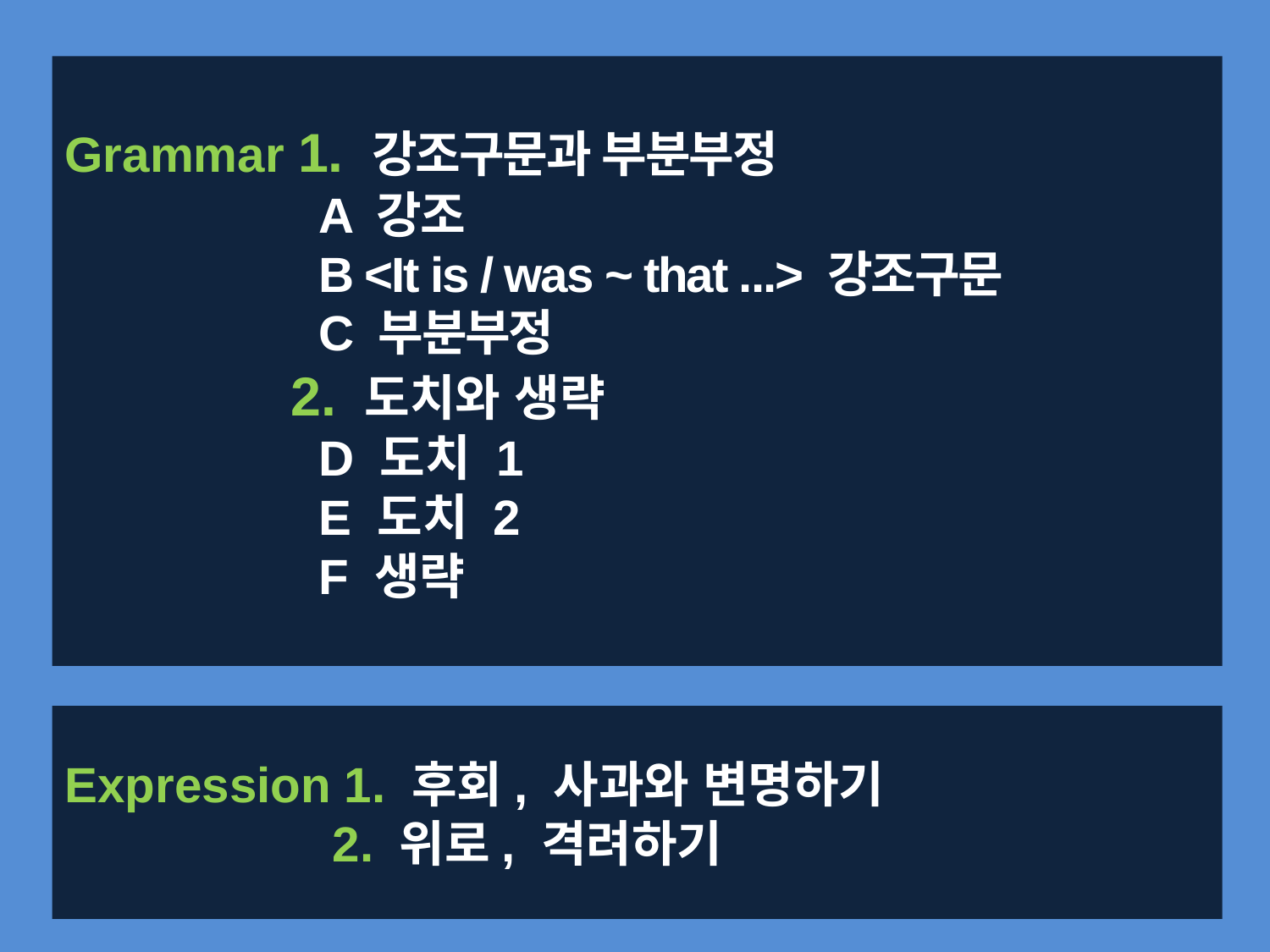

Grammar 1. 강조구문과 부분부정
		A 강조
		B <It is / was ~ that ...> 강조구문
		C 부분부정
	 2. 도치와 생략
		D 도치 1
		E 도치 2
		F 생략
Expression 1. 후회, 사과와 변명하기
		 2. 위로, 격려하기